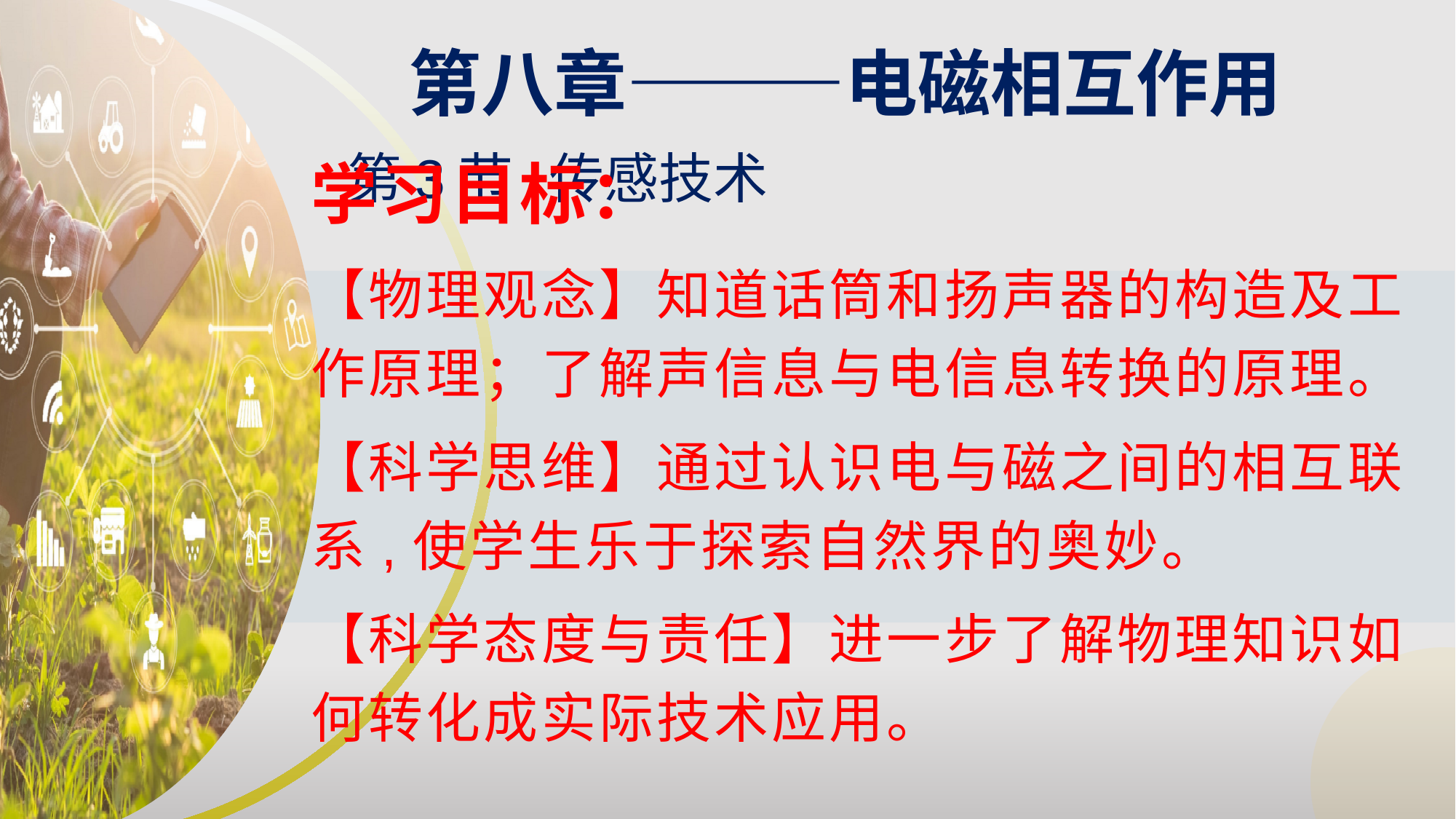

第八章———电磁相互作用
第3节   传感技术

学习目标：
【物理观念】知道话筒和扬声器的构造及工作原理；了解声信息与电信息转换的原理。
【科学思维】通过认识电与磁之间的相互联系,使学生乐于探索自然界的奥妙。
【科学态度与责任】进一步了解物理知识如何转化成实际技术应用。